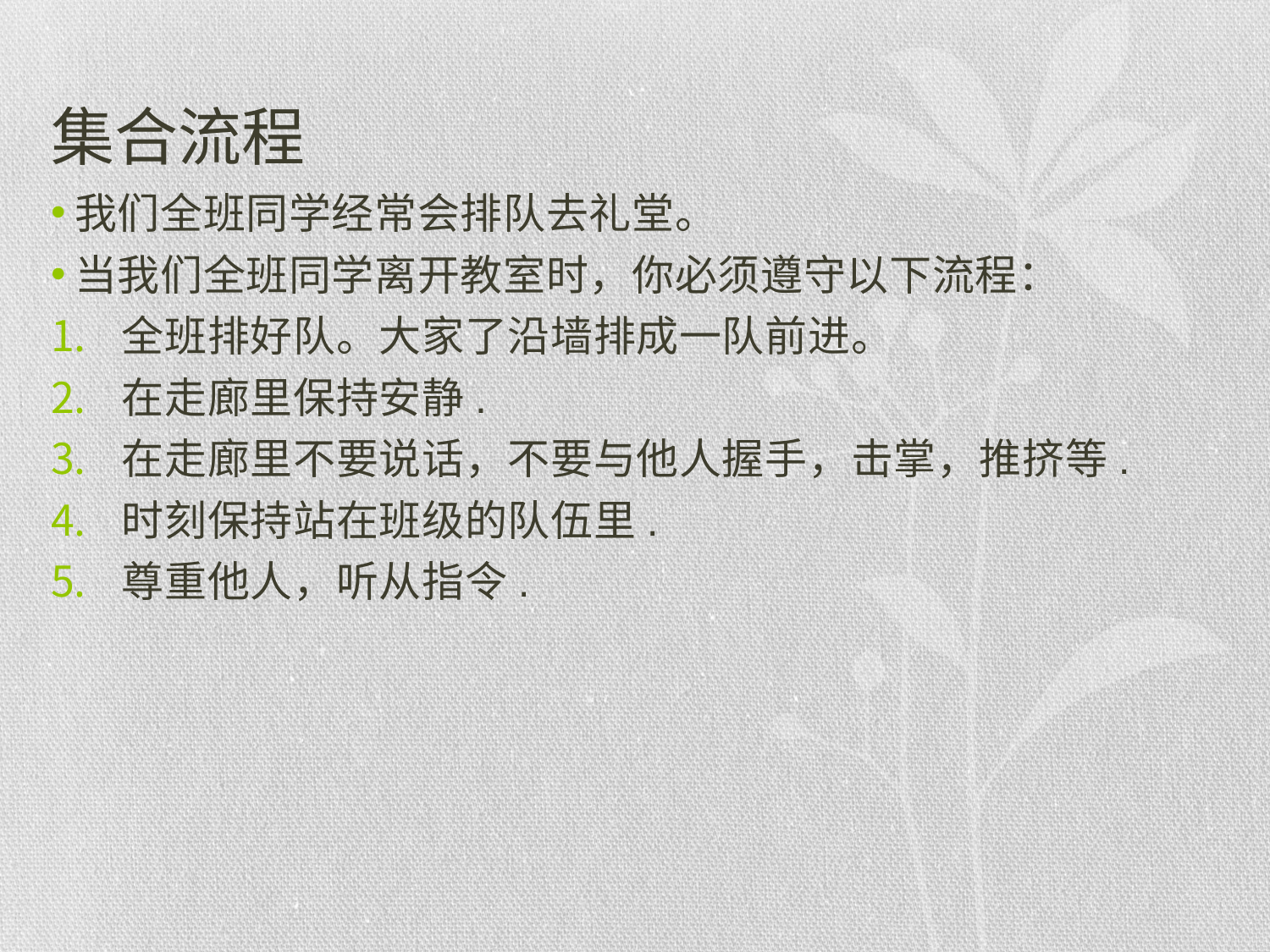

# 集合流程
我们全班同学经常会排队去礼堂。
当我们全班同学离开教室时，你必须遵守以下流程：
全班排好队。大家了沿墙排成一队前进。
在走廊里保持安静.
在走廊里不要说话，不要与他人握手，击掌，推挤等.
时刻保持站在班级的队伍里.
尊重他人，听从指令.